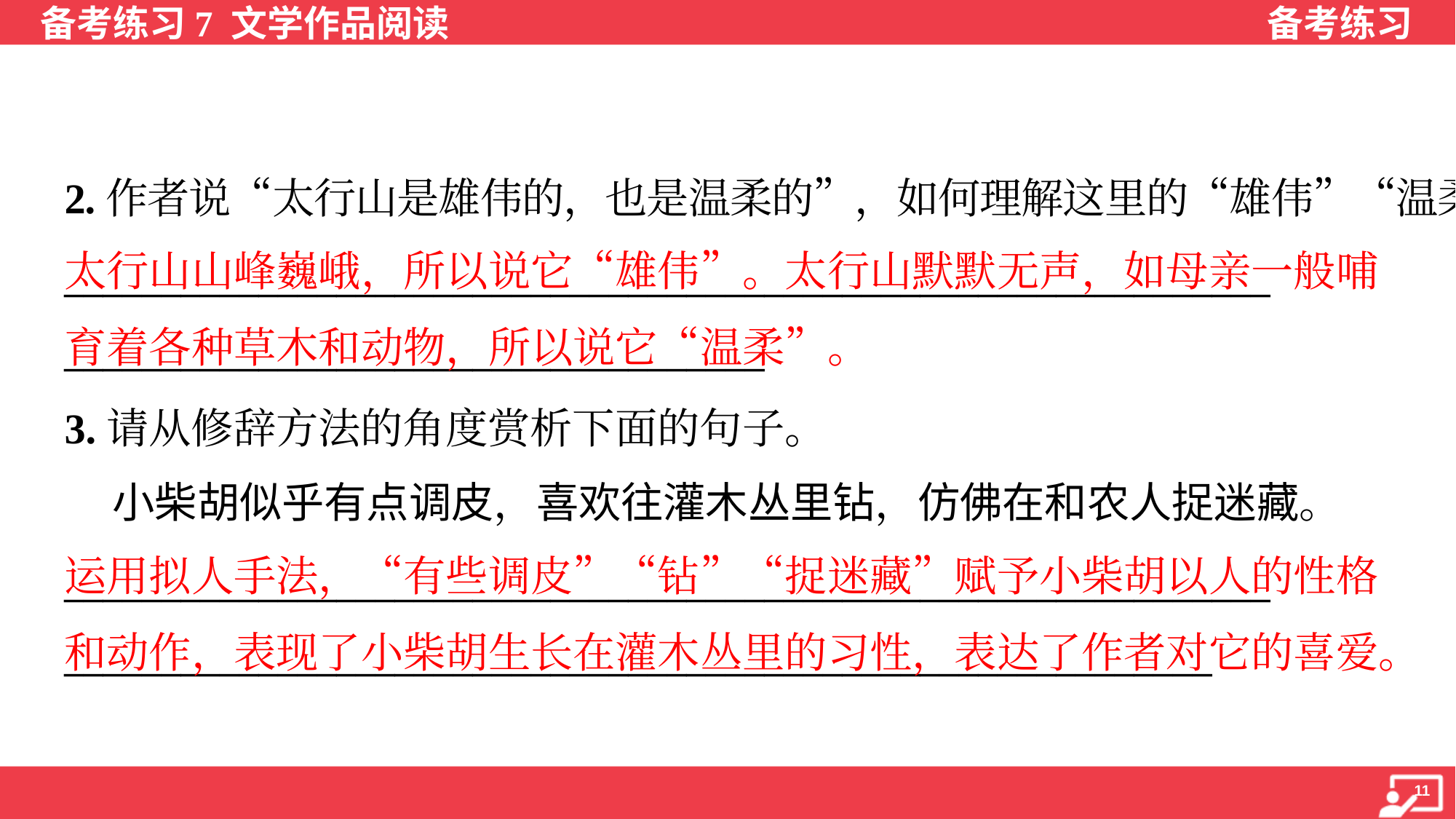

2.作者说“太行山是雄伟的，也是温柔的”，如何理解这里的“雄伟”“温柔”？
______________________________________________________________
____________________________________
太行山山峰巍峨，所以说它“雄伟”。太行山默默无声，如母亲一般哺育着各种草木和动物，所以说它“温柔”。
3.请从修辞方法的角度赏析下面的句子。
    小柴胡似乎有点调皮，喜欢往灌木丛里钻，仿佛在和农人捉迷藏。
运用拟人手法，“有些调皮”“钻”“捉迷藏”赋予小柴胡以人的性格和动作，表现了小柴胡生长在灌木丛里的习性，表达了作者对它的喜爱。
______________________________________________________________
___________________________________________________________